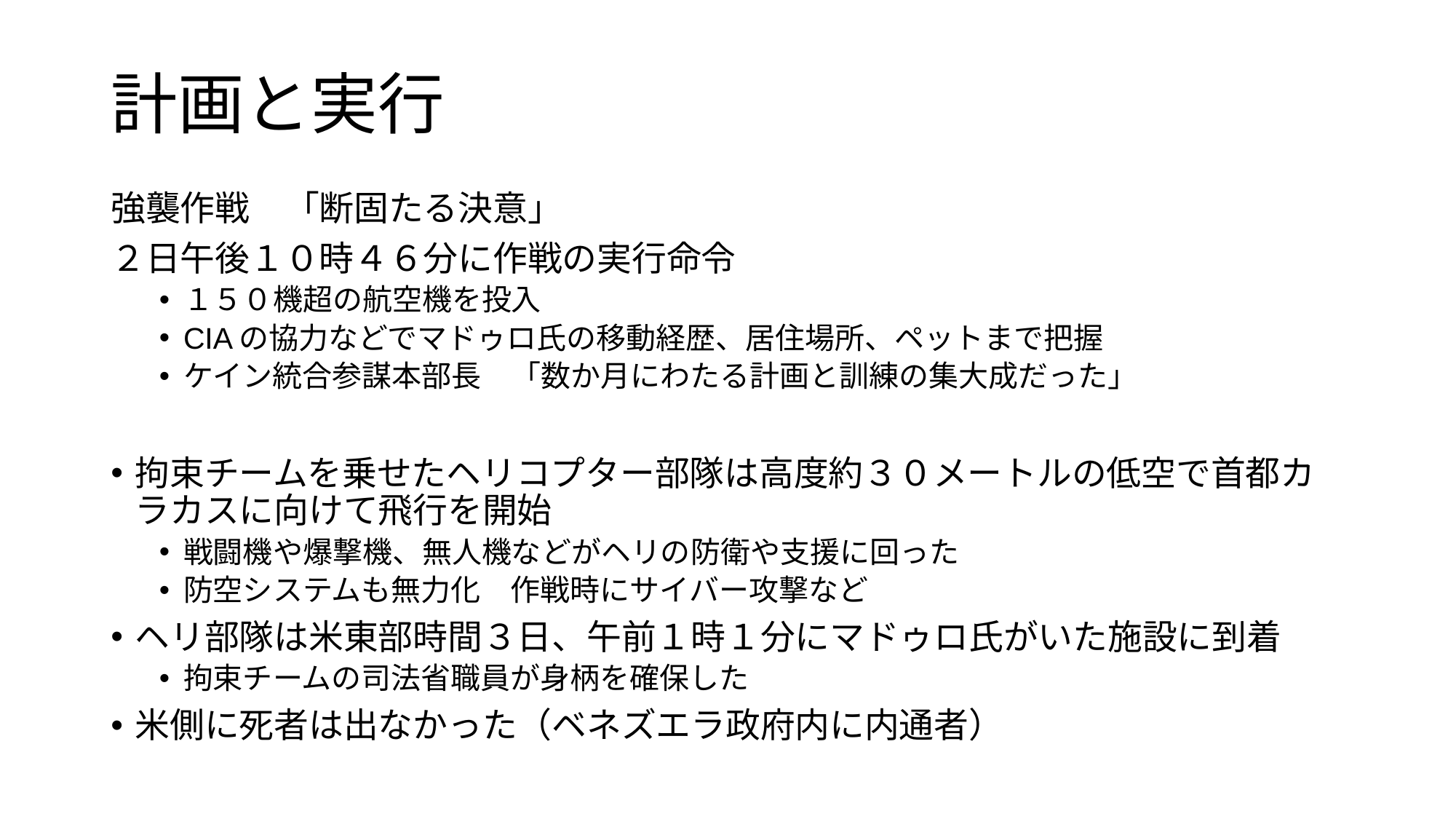

# 計画と実行
強襲作戦　「断固たる決意」
２日午後１０時４６分に作戦の実行命令
１５０機超の航空機を投入
CIAの協力などでマドゥロ氏の移動経歴、居住場所、ペットまで把握
ケイン統合参謀本部長　「数か月にわたる計画と訓練の集大成だった」

拘束チームを乗せたヘリコプター部隊は高度約３０メートルの低空で首都カラカスに向けて飛行を開始
戦闘機や爆撃機、無人機などがヘリの防衛や支援に回った
防空システムも無力化　作戦時にサイバー攻撃など
ヘリ部隊は米東部時間３日、午前１時１分にマドゥロ氏がいた施設に到着
拘束チームの司法省職員が身柄を確保した
米側に死者は出なかった（ベネズエラ政府内に内通者）